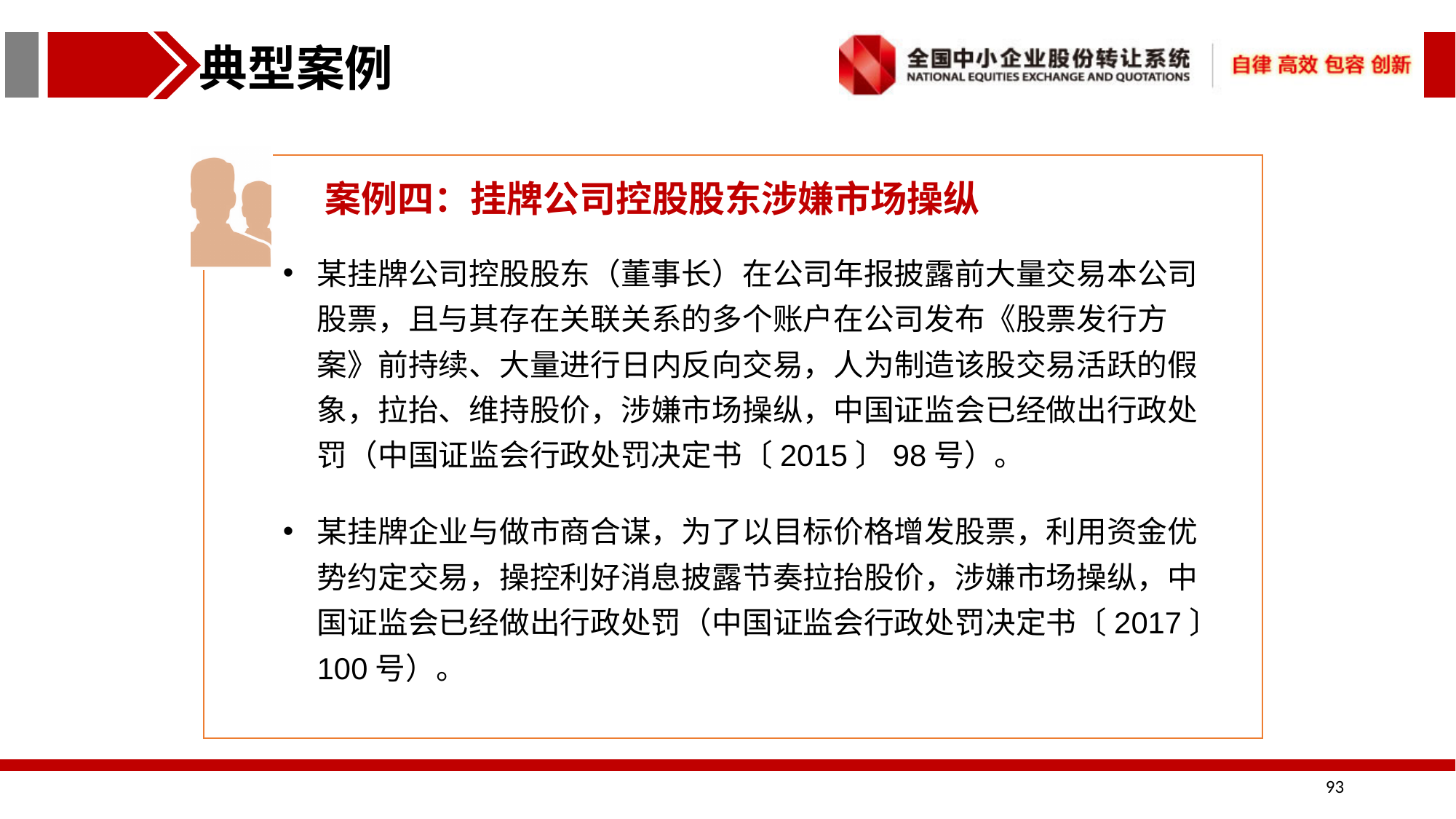

典型案例

     案例四：挂牌公司控股股东涉嫌市场操纵
某挂牌公司控股股东（董事长）在公司年报披露前大量交易本公司股票，且与其存在关联关系的多个账户在公司发布《股票发行方案》前持续、大量进行日内反向交易，人为制造该股交易活跃的假象，拉抬、维持股价，涉嫌市场操纵，中国证监会已经做出行政处罚（中国证监会行政处罚决定书〔2015〕98号）。

某挂牌企业与做市商合谋，为了以目标价格增发股票，利用资金优势约定交易，操控利好消息披露节奏拉抬股价，涉嫌市场操纵，中国证监会已经做出行政处罚（中国证监会行政处罚决定书〔2017〕100号）。
93